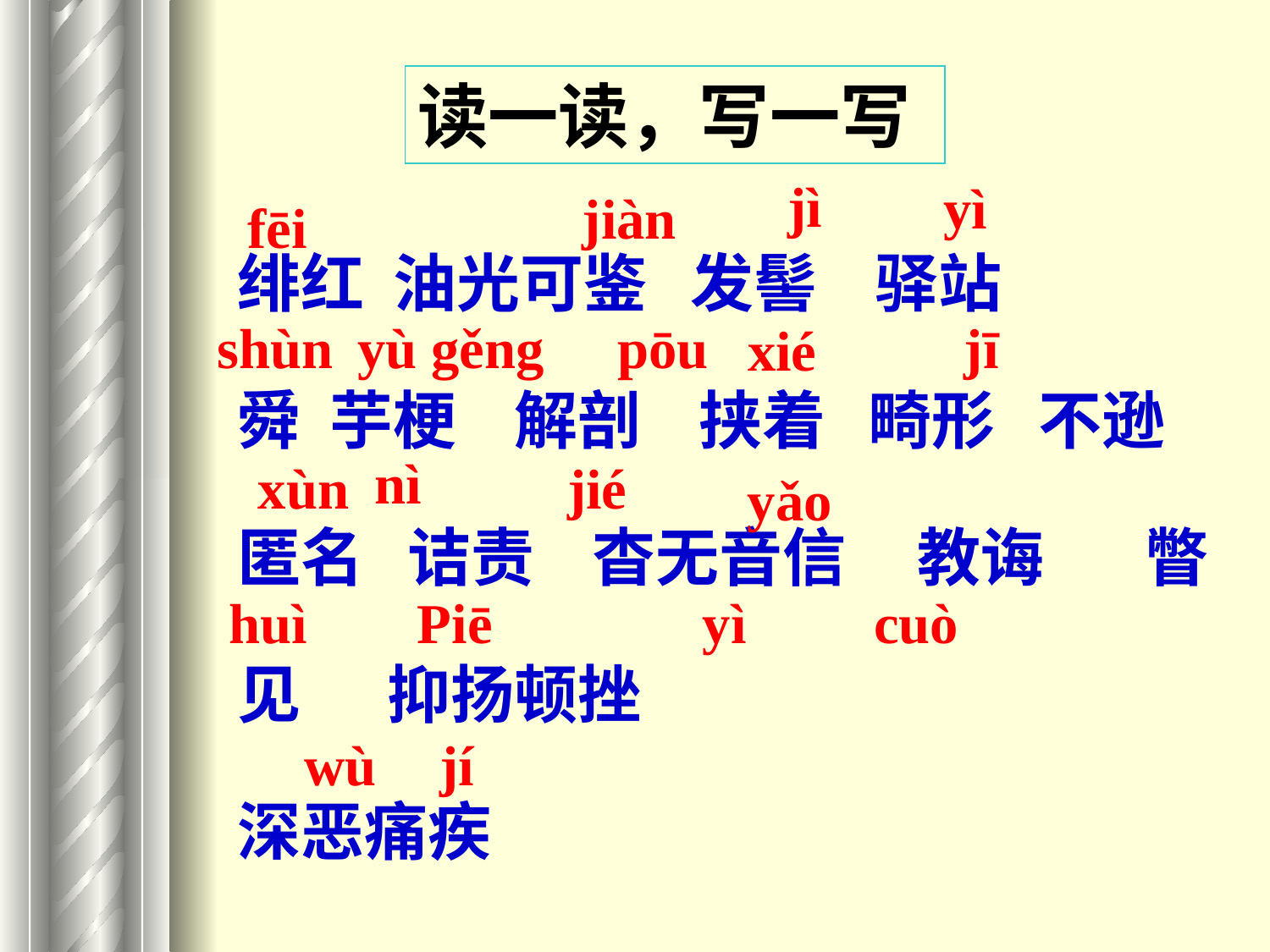

读一读，写一写
jì
yì
绯红  油光可鉴   发髻    驿站
舜  芋梗    解剖    挟着   畸形   不逊    匿名   诘责    杳无音信     教诲       瞥见      抑扬顿挫
深恶痛疾
jiàn
fēi
pōu
  jī
shùn
yù gěng
xié
nì
 xùn
jié
yǎo
yì         cuò
huì
Piē
    wù      jí